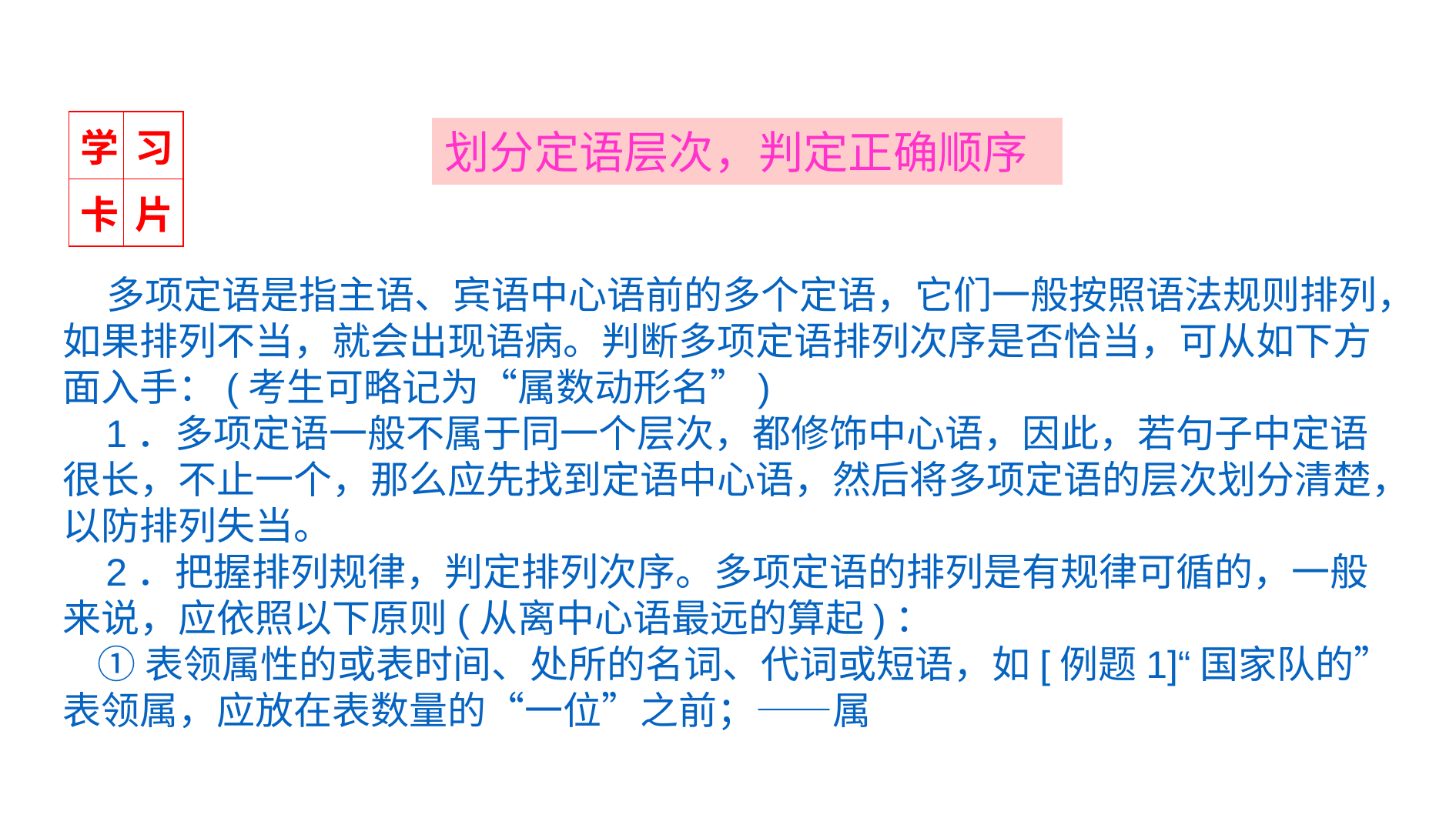

| 学 | 习 |
| --- | --- |
| 卡 | 片 |
划分定语层次，判定正确顺序
    多项定语是指主语、宾语中心语前的多个定语，它们一般按照语法规则排列，如果排列不当，就会出现语病。判断多项定语排列次序是否恰当，可从如下方面入手：(考生可略记为“属数动形名”)
    1．多项定语一般不属于同一个层次，都修饰中心语，因此，若句子中定语很长，不止一个，那么应先找到定语中心语，然后将多项定语的层次划分清楚，以防排列失当。
    2．把握排列规律，判定排列次序。多项定语的排列是有规律可循的，一般来说，应依照以下原则(从离中心语最远的算起)：
    ①表领属性的或表时间、处所的名词、代词或短语，如[例题1]“国家队的”表领属，应放在表数量的“一位”之前；——属